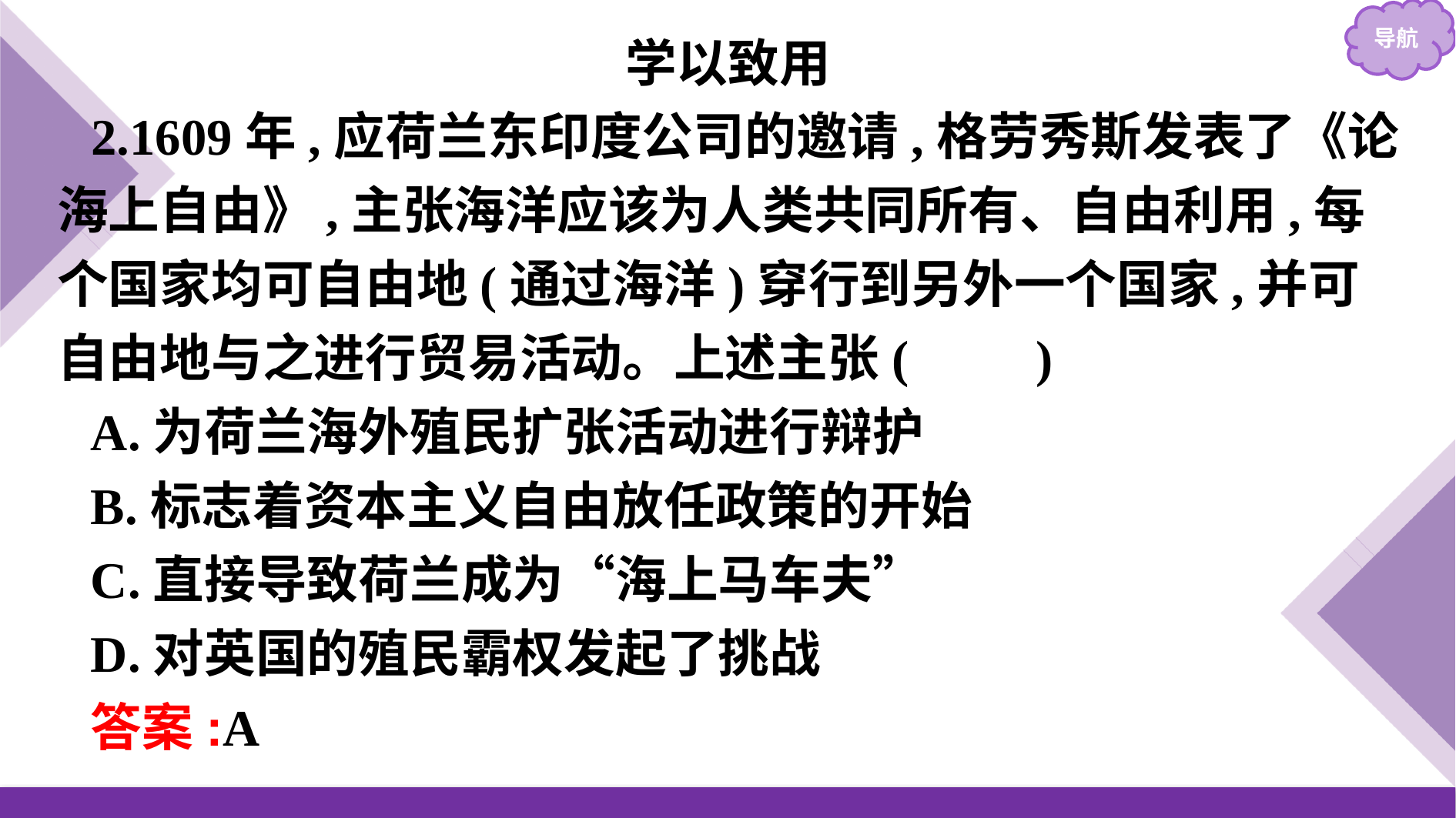

学以致用
2.1609年,应荷兰东印度公司的邀请,格劳秀斯发表了《论海上自由》,主张海洋应该为人类共同所有、自由利用,每个国家均可自由地(通过海洋)穿行到另外一个国家,并可自由地与之进行贸易活动。上述主张(　　)
A.为荷兰海外殖民扩张活动进行辩护
B.标志着资本主义自由放任政策的开始
C.直接导致荷兰成为“海上马车夫”
D.对英国的殖民霸权发起了挑战
答案:A